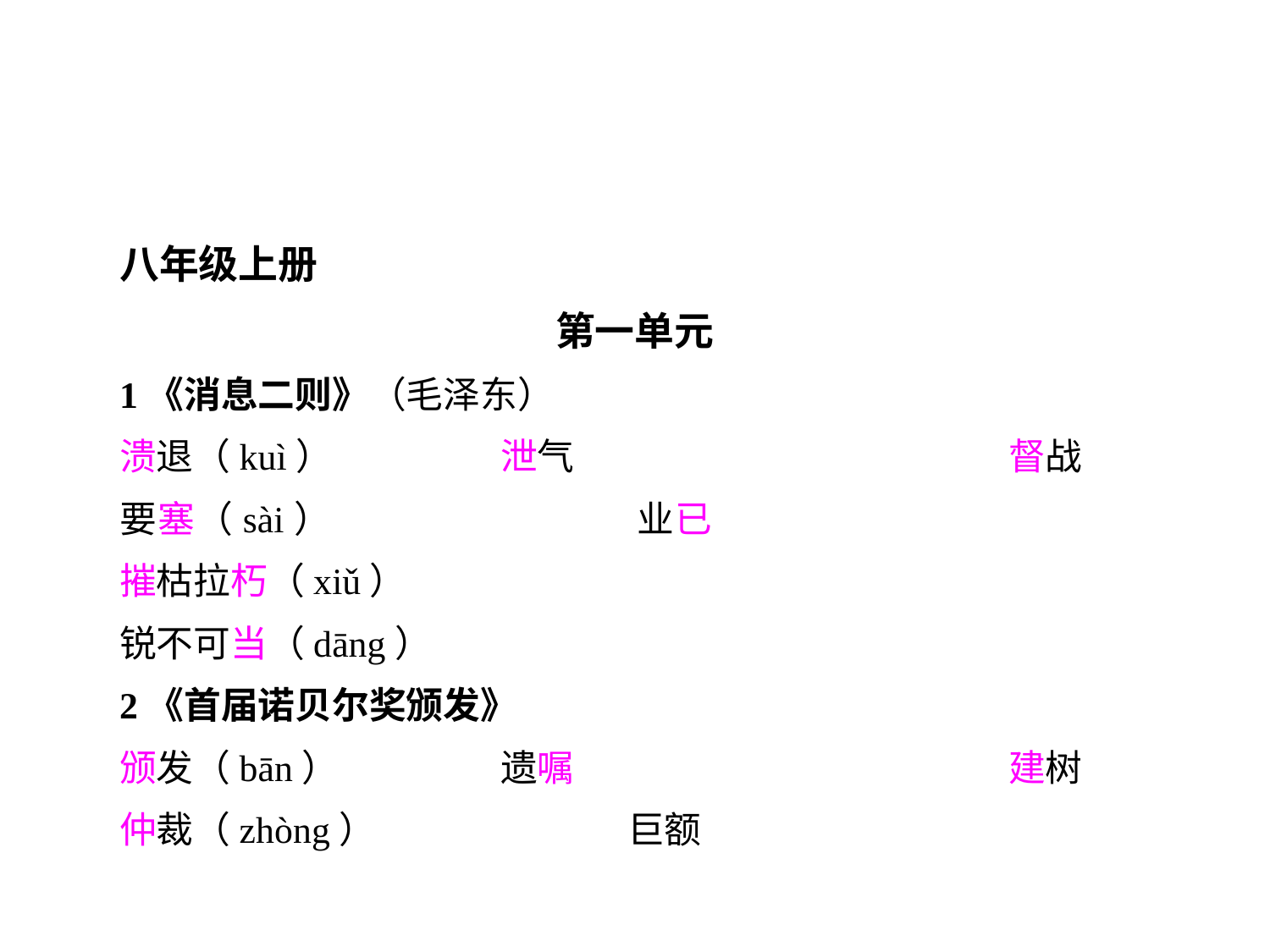

八年级上册
第一单元
1《消息二则》（毛泽东）
溃退（kuì）		泄气				督战
要塞（sài）			业已				摧枯拉朽（xiǔ）
锐不可当（dāng）
2《首届诺贝尔奖颁发》
颁发（bān）		遗嘱				建树
仲裁（zhòng）		巨额